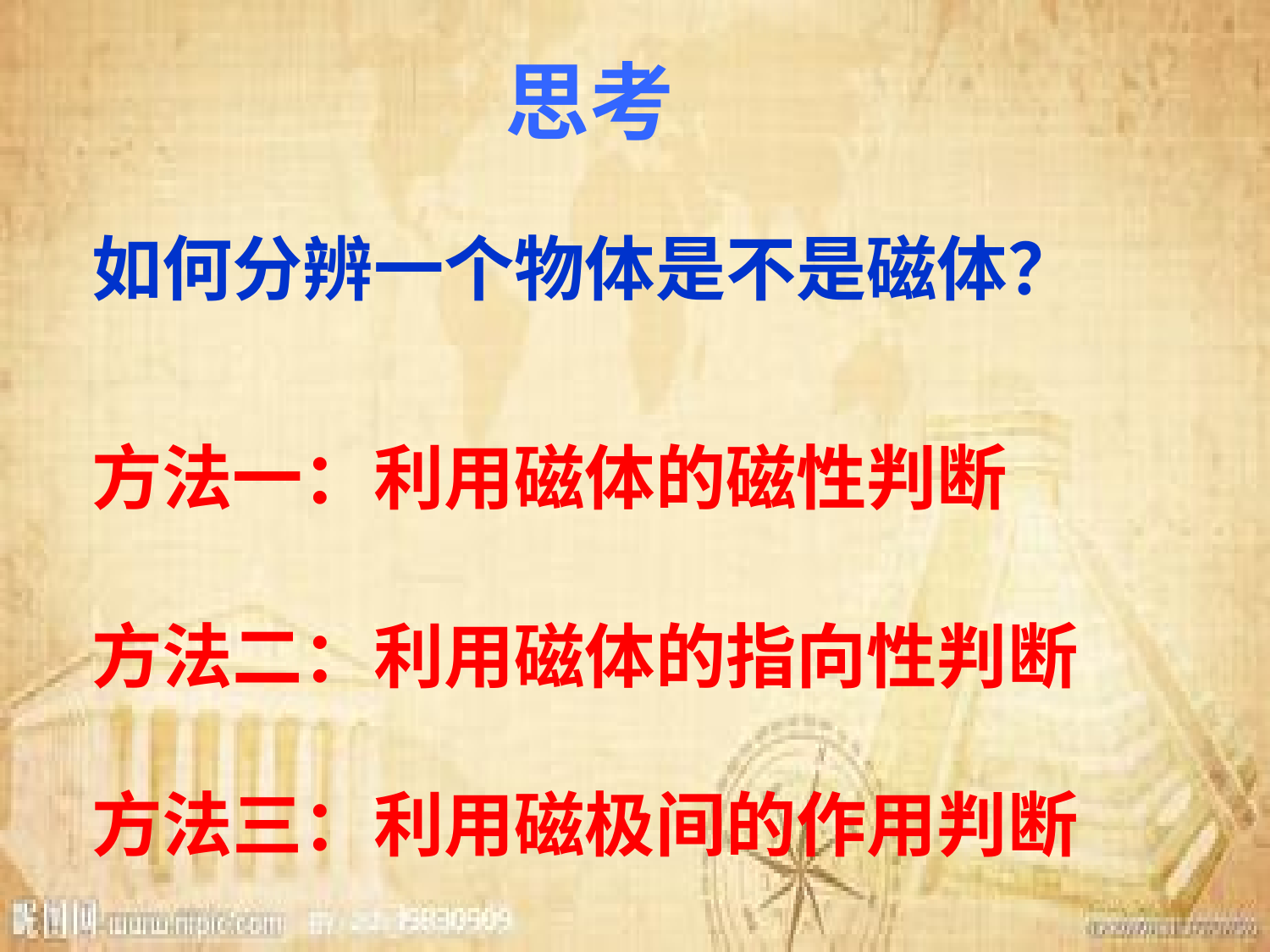

# 思考
如何分辨一个物体是不是磁体？

方法一：利用磁体的磁性判断
方法二：利用磁体的指向性判断
方法三：利用磁极间的作用判断